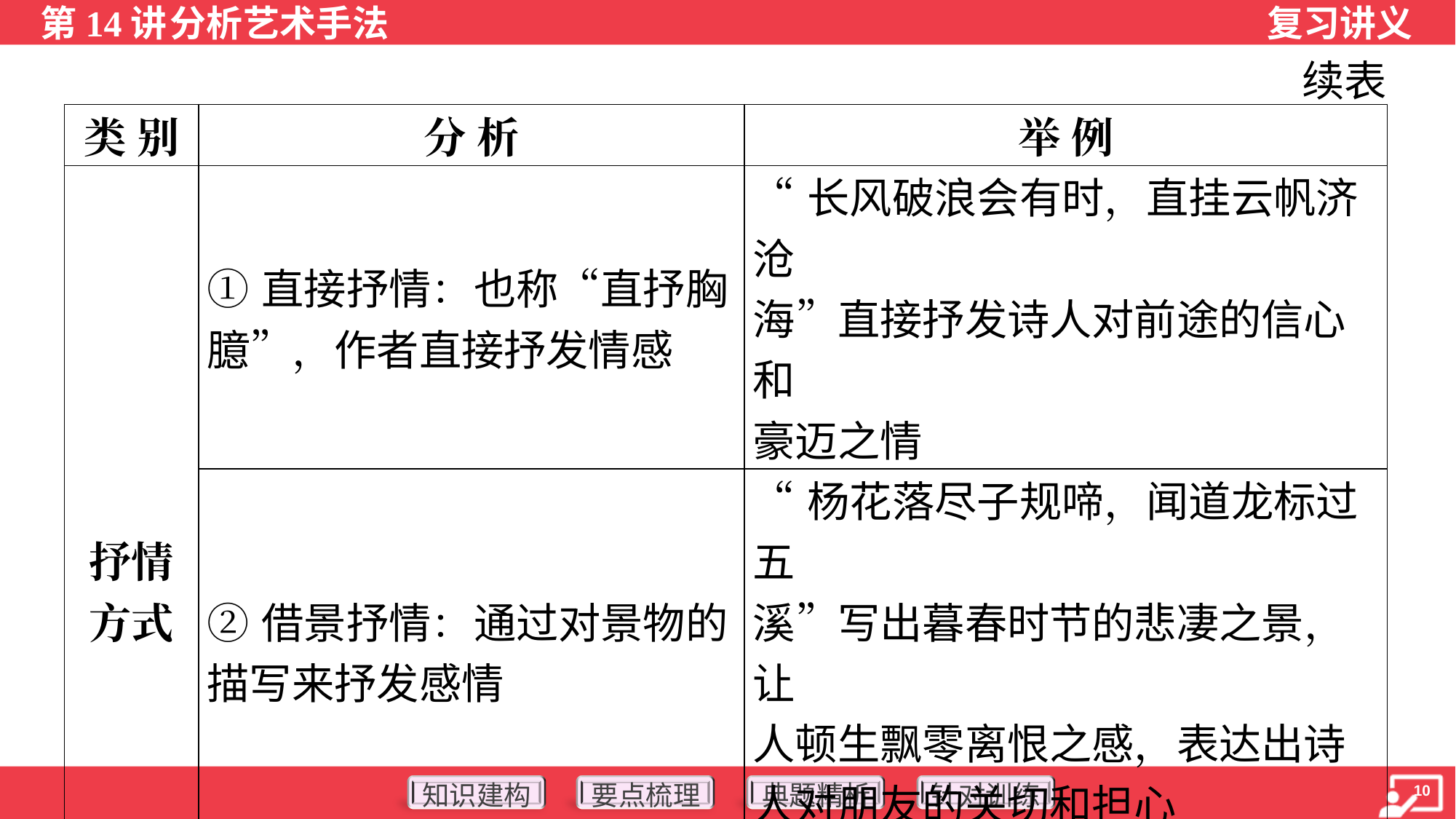

续表
| 类 别 | 分 析 | 举 例 |
| --- | --- | --- |
| 抒情 方式 | ①直接抒情：也称“直抒胸 臆”，作者直接抒发情感 | “长风破浪会有时，直挂云帆济沧 海”直接抒发诗人对前途的信心和 豪迈之情 |
|  | ②借景抒情：通过对景物的 描写来抒发感情 | “杨花落尽子规啼，闻道龙标过五 溪”写出暮春时节的悲凄之景，让 人顿生飘零离恨之感，表达出诗 人对朋友的关切和担心 |
|  | ③托物言志（象征）：通过 对事物的描写和叙述来抒发 感情、表达志向 | “居高声自远，非是藉秋风”借蝉 的形象来表明自己人品高尚 |